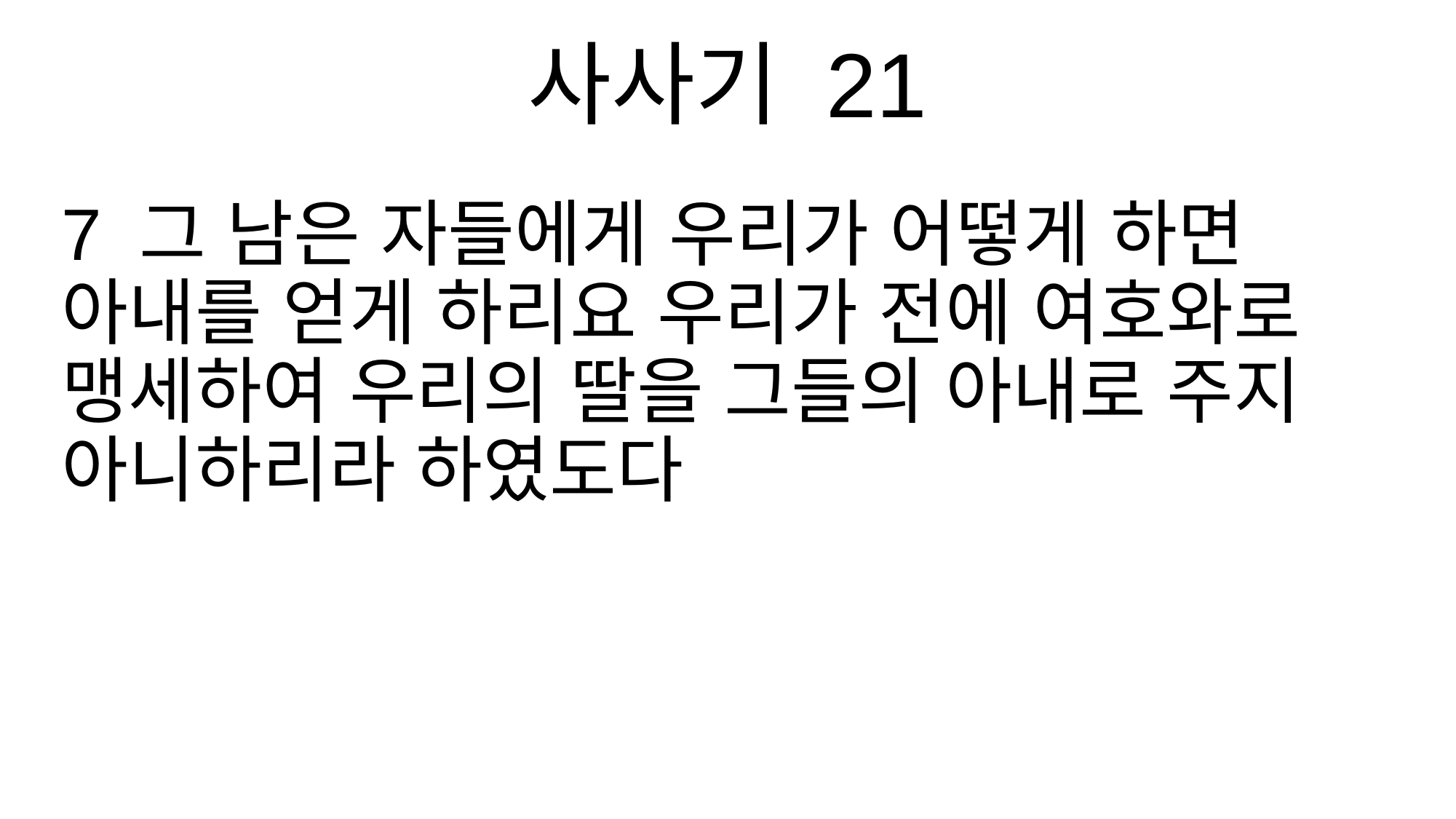

사사기 21
7 그 남은 자들에게 우리가 어떻게 하면 아내를 얻게 하리요 우리가 전에 여호와로 맹세하여 우리의 딸을 그들의 아내로 주지 아니하리라 하였도다